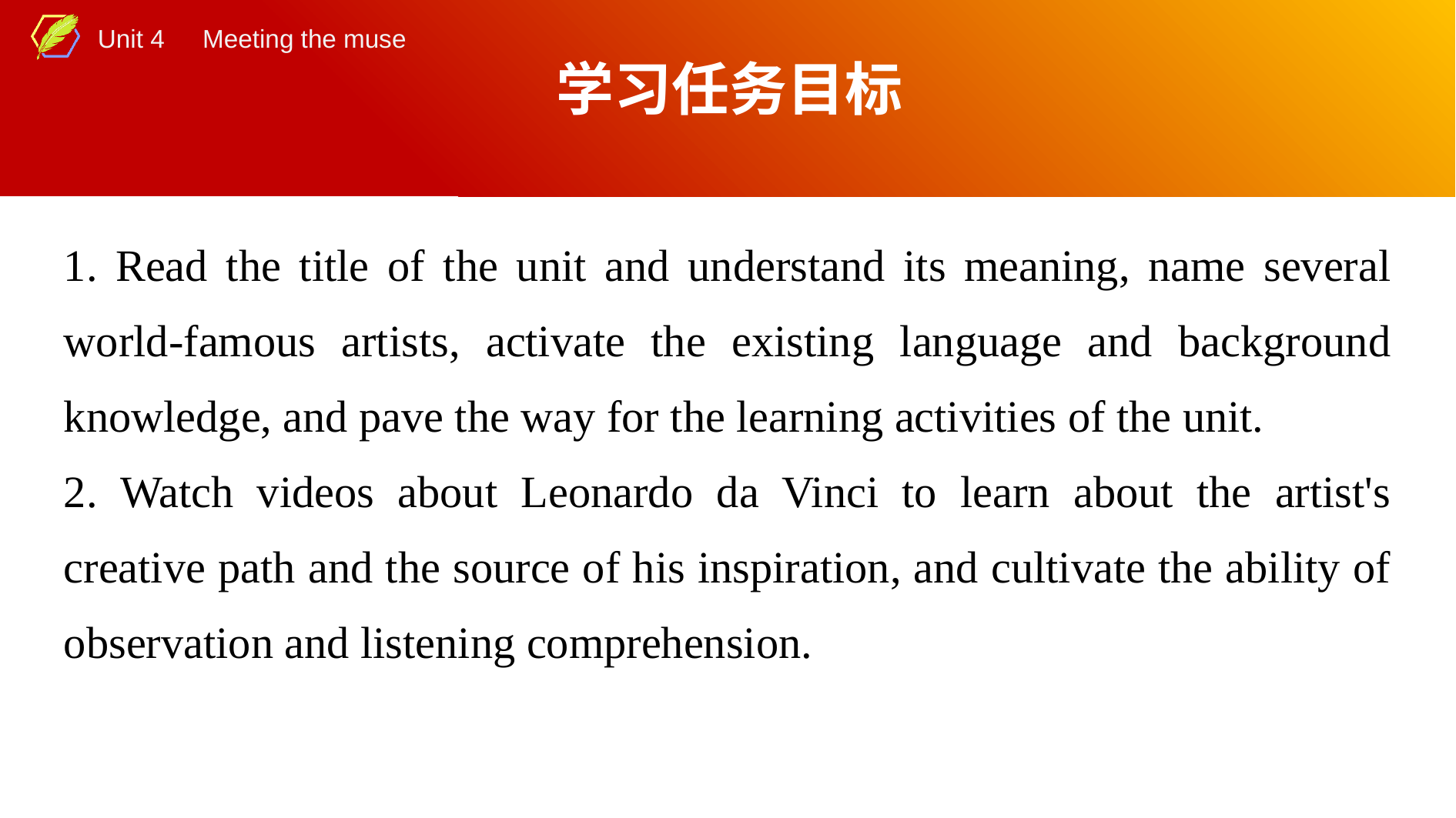

学习任务目标
1. Read the title of the unit and understand its meaning, name several world-famous artists, activate the existing language and background knowledge, and pave the way for the learning activities of the unit.
2. Watch videos about Leonardo da Vinci to learn about the artist's creative path and the source of his inspiration, and cultivate the ability of observation and listening comprehension.